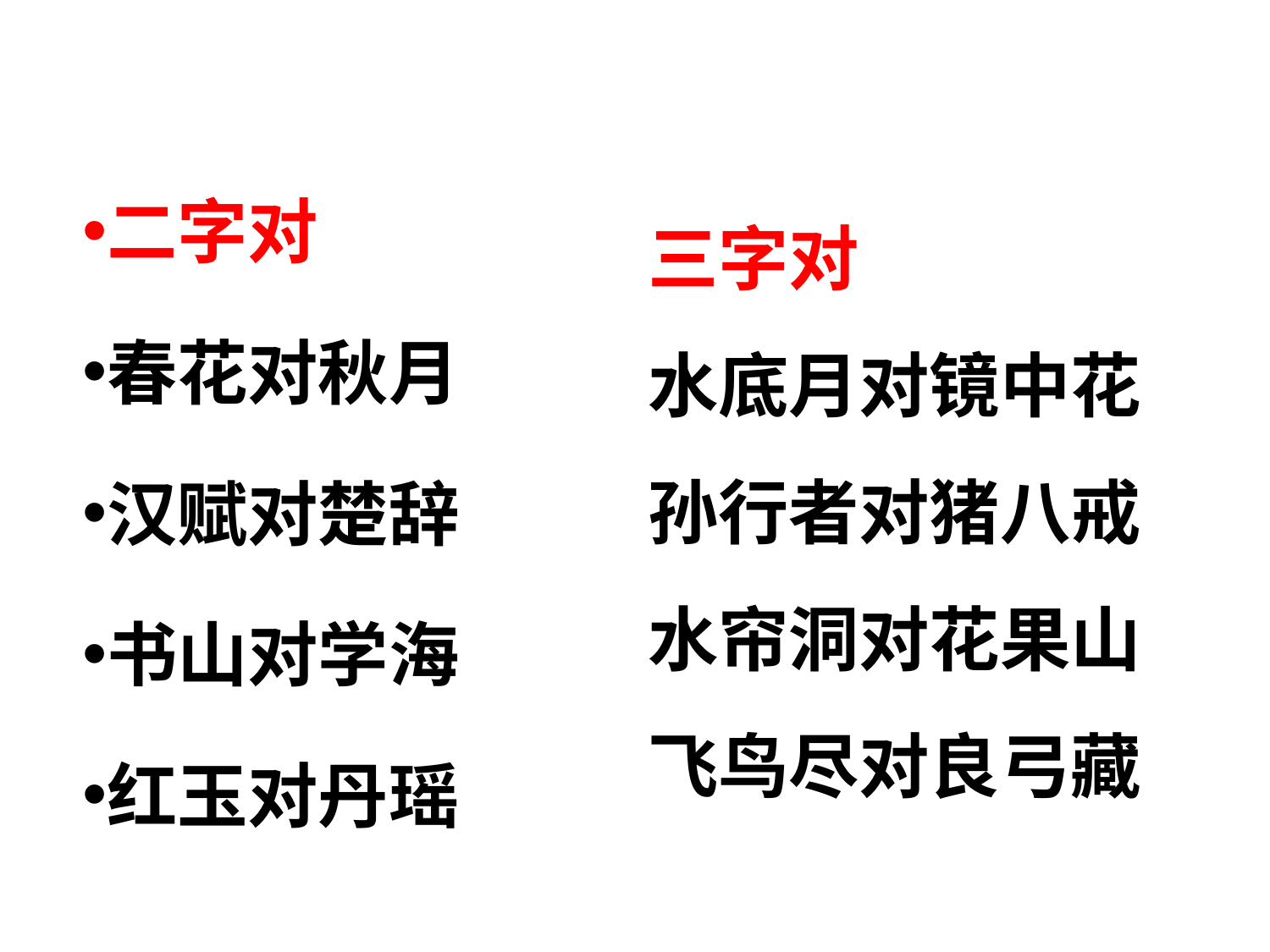

#
二字对
春花对秋月
汉赋对楚辞
书山对学海
红玉对丹瑶
三字对
水底月对镜中花
孙行者对猪八戒
水帘洞对花果山
飞鸟尽对良弓藏